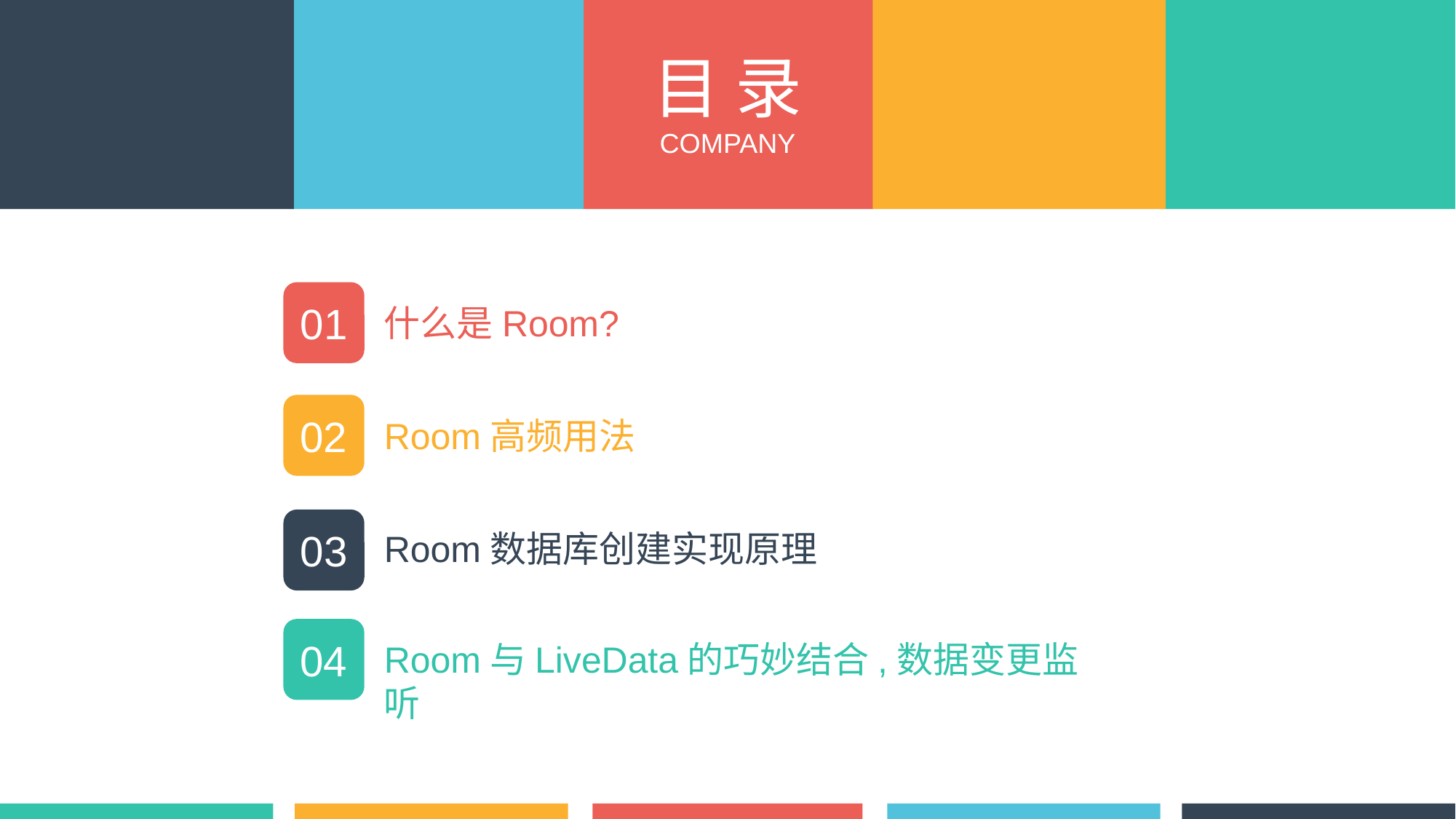

目 录
COMPANY
01
什么是Room?
02
Room高频用法
03
Room数据库创建实现原理
04
Room与LiveData的巧妙结合,数据变更监听